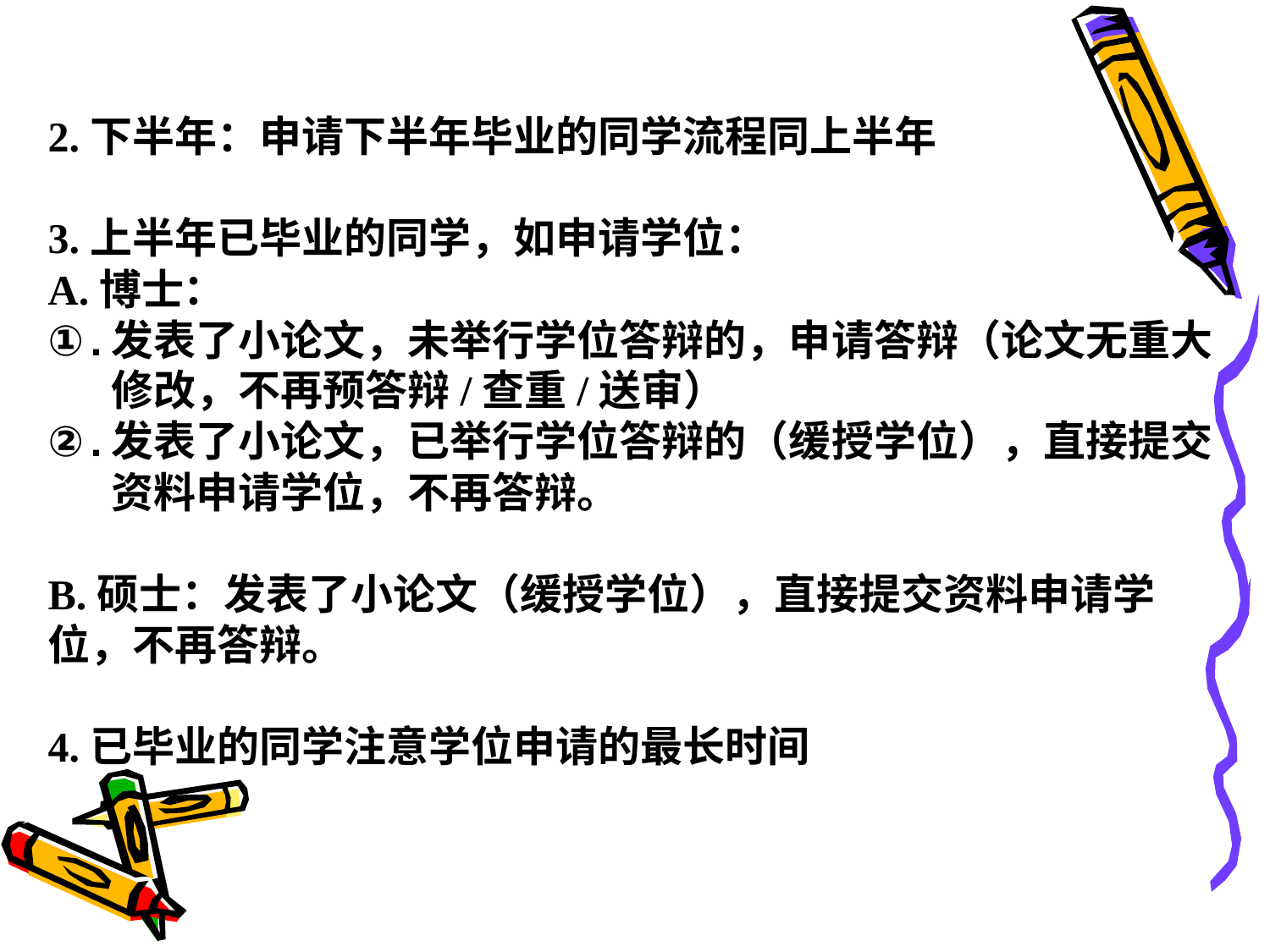

2.下半年：申请下半年毕业的同学流程同上半年

3.上半年已毕业的同学，如申请学位：
A.博士：
发表了小论文，未举行学位答辩的，申请答辩（论文无重大修改，不再预答辩/查重/送审）
发表了小论文，已举行学位答辩的（缓授学位），直接提交资料申请学位，不再答辩。

B.硕士：发表了小论文（缓授学位），直接提交资料申请学位，不再答辩。

4.已毕业的同学注意学位申请的最长时间